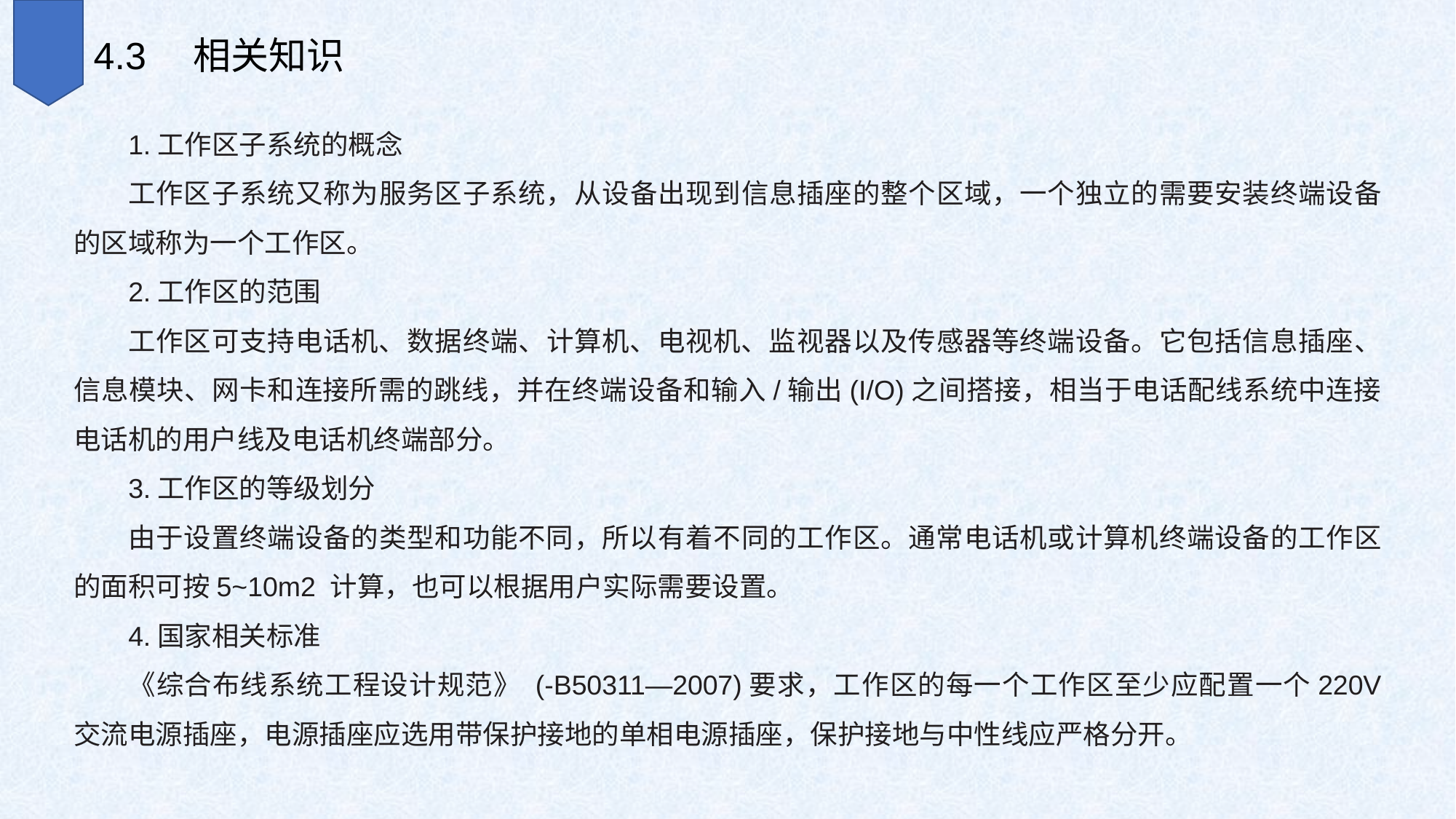

4.3　相关知识
1.工作区子系统的概念
工作区子系统又称为服务区子系统，从设备出现到信息插座的整个区域，一个独立的需要安装终端设备的区域称为一个工作区。
2.工作区的范围
工作区可支持电话机、数据终端、计算机、电视机、监视器以及传感器等终端设备。它包括信息插座、信息模块、网卡和连接所需的跳线，并在终端设备和输入/输出(I/O)之间搭接，相当于电话配线系统中连接电话机的用户线及电话机终端部分。
3.工作区的等级划分
由于设置终端设备的类型和功能不同，所以有着不同的工作区。通常电话机或计算机终端设备的工作区的面积可按5~10m2 计算，也可以根据用户实际需要设置。
4.国家相关标准
《综合布线系统工程设计规范》 (-B50311—2007)要求，工作区的每一个工作区至少应配置一个220V 交流电源插座，电源插座应选用带保护接地的单相电源插座，保护接地与中性线应严格分开。